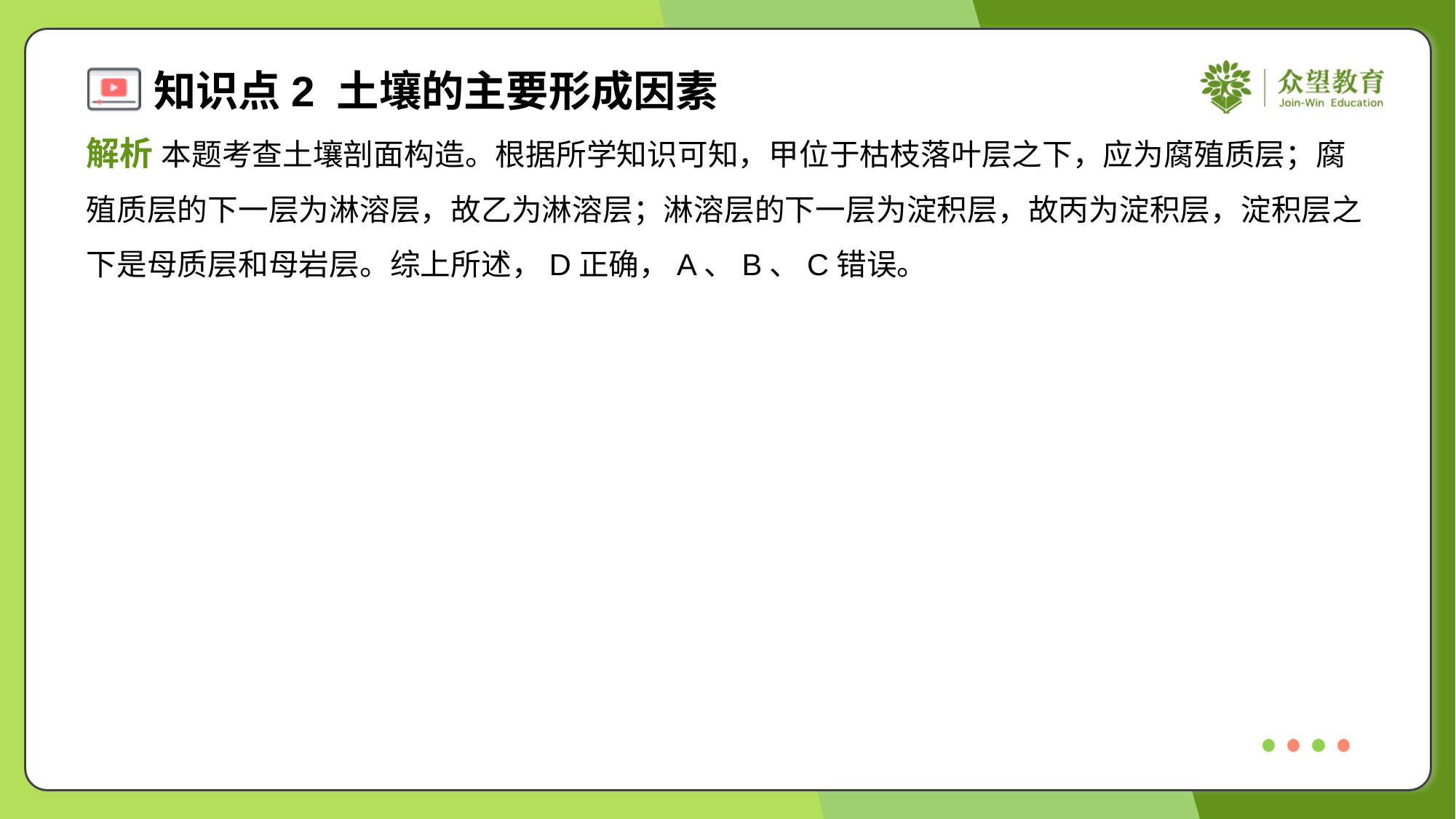

解析 本题考查土壤剖面构造。根据所学知识可知，甲位于枯枝落叶层之下，应为腐殖质层；腐
殖质层的下一层为淋溶层，故乙为淋溶层；淋溶层的下一层为淀积层，故丙为淀积层，淀积层之
下是母质层和母岩层。综上所述，D正确，A、B、C错误。